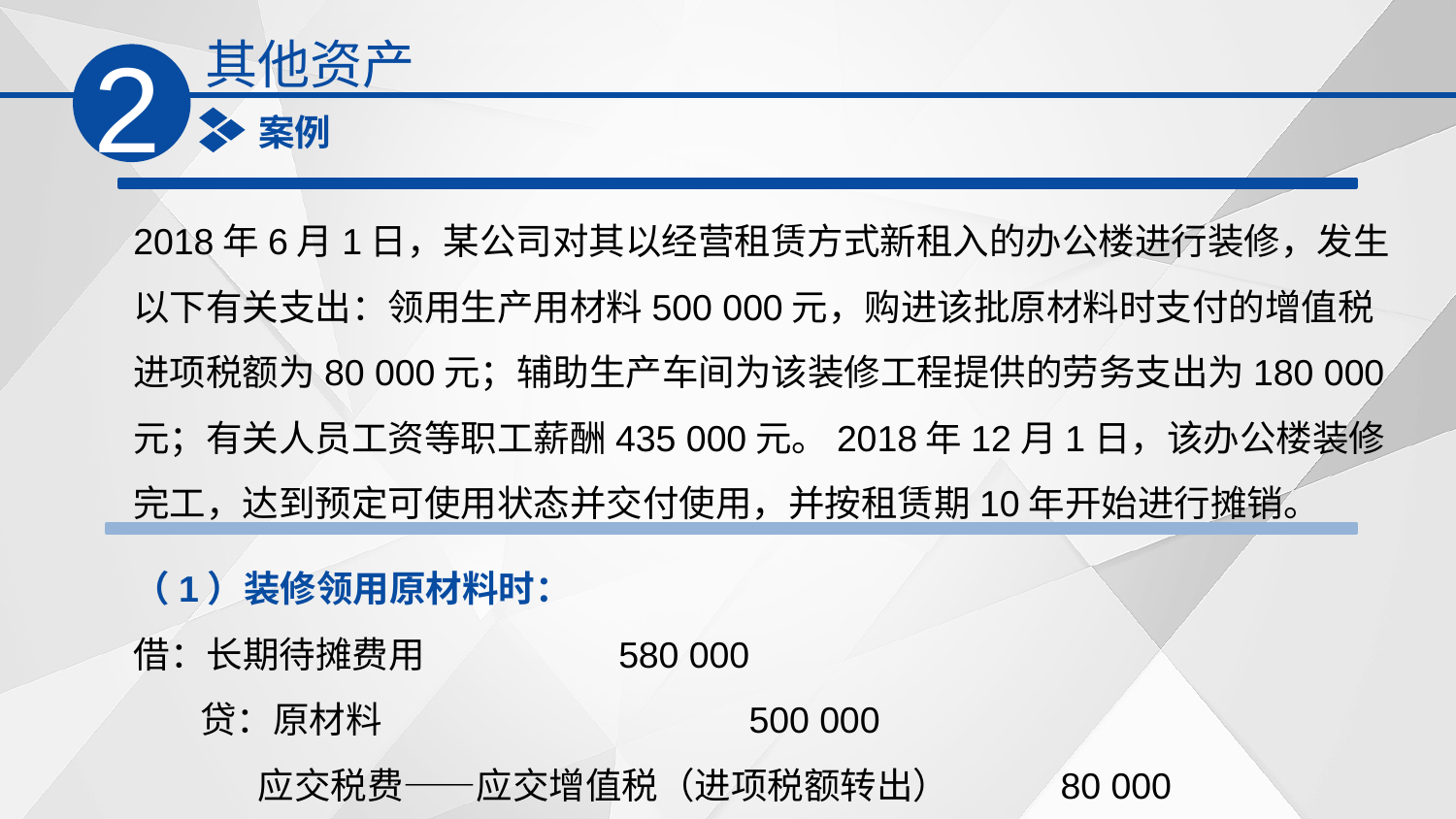

其他资产
2

案例

2018年6月1日，某公司对其以经营租赁方式新租入的办公楼进行装修，发生以下有关支出：领用生产用材料500 000元，购进该批原材料时支付的增值税进项税额为80 000元；辅助生产车间为该装修工程提供的劳务支出为180 000元；有关人员工资等职工薪酬435 000元。2018年12月1日，该办公楼装修完工，达到预定可使用状态并交付使用，并按租赁期10年开始进行摊销。

（1）装修领用原材料时：
借：长期待摊费用　                  580 000
       贷：原材料　                                       500 000
              应交税费——应交增值税（进项税额转出）　        80 000